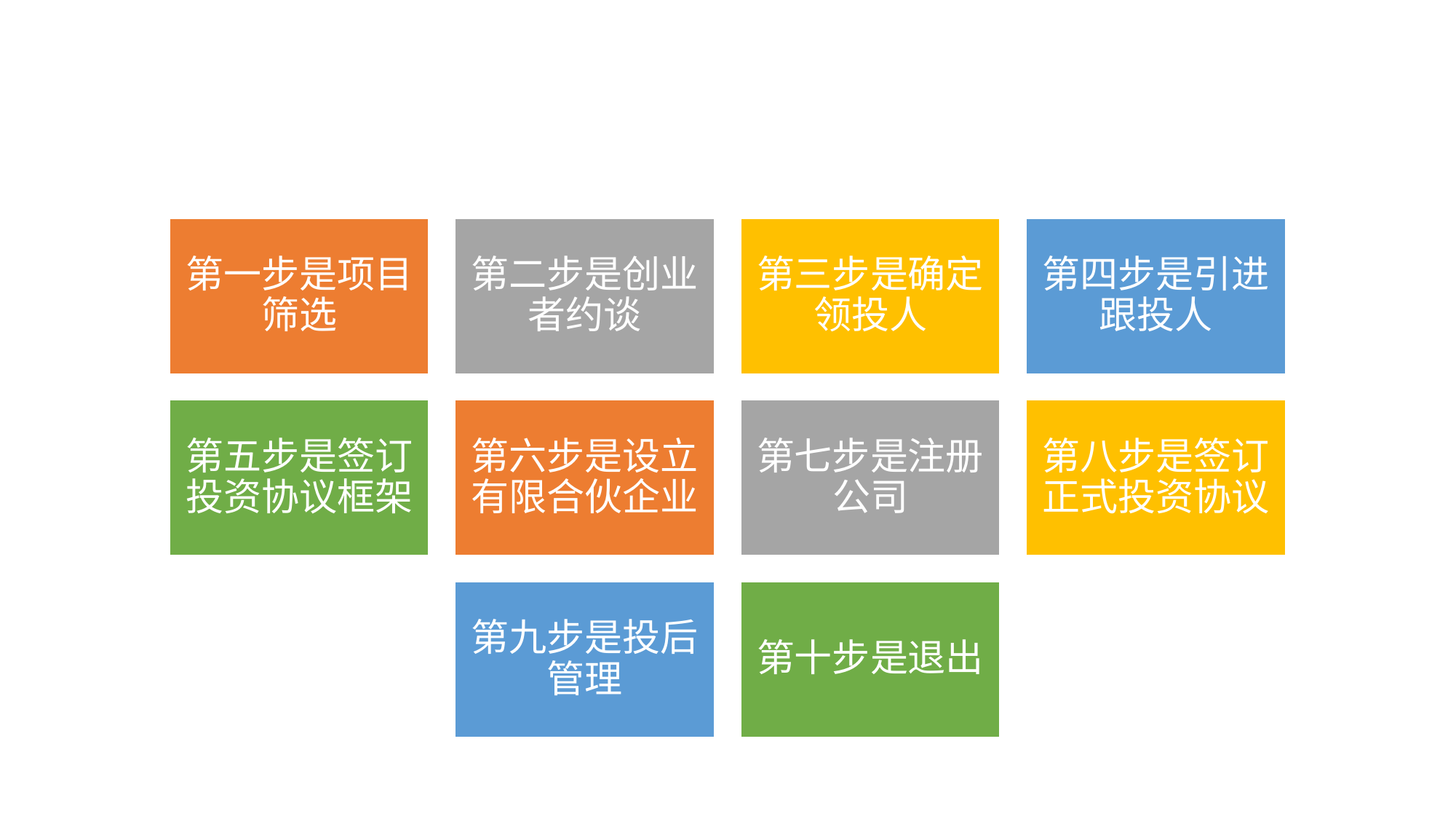

#
第一步是项目筛选
第二步是创业者约谈
第三步是确定领投人
第四步是引进跟投人
第五步是签订投资协议框架
第六步是设立有限合伙企业
第七步是注册公司
第八步是签订正式投资协议
第九步是投后管理
第十步是退出